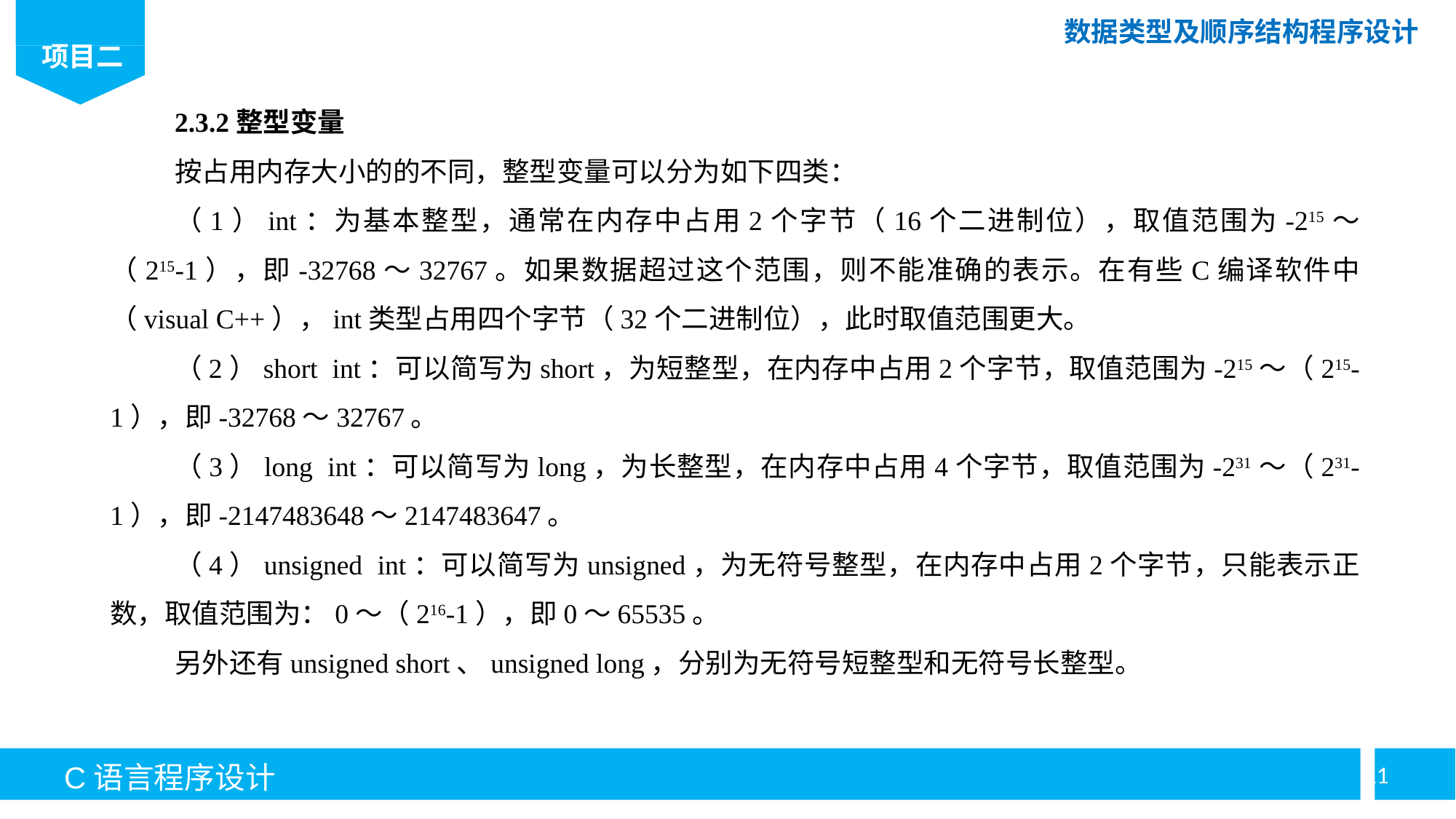

2.3.2整型变量
按占用内存大小的的不同，整型变量可以分为如下四类：
（1）int：为基本整型，通常在内存中占用2个字节（16个二进制位），取值范围为-215～（215-1），即-32768～32767。如果数据超过这个范围，则不能准确的表示。在有些C编译软件中（visual C++），int类型占用四个字节（32个二进制位），此时取值范围更大。
（2）short  int：可以简写为short，为短整型，在内存中占用2个字节，取值范围为-215～（215-1），即-32768～32767。
（3）long  int：可以简写为long，为长整型，在内存中占用4个字节，取值范围为-231～（231-1），即-2147483648～2147483647。
（4）unsigned  int：可以简写为unsigned，为无符号整型，在内存中占用2个字节，只能表示正数，取值范围为：0～（216-1），即0～65535。
另外还有unsigned short、unsigned long，分别为无符号短整型和无符号长整型。